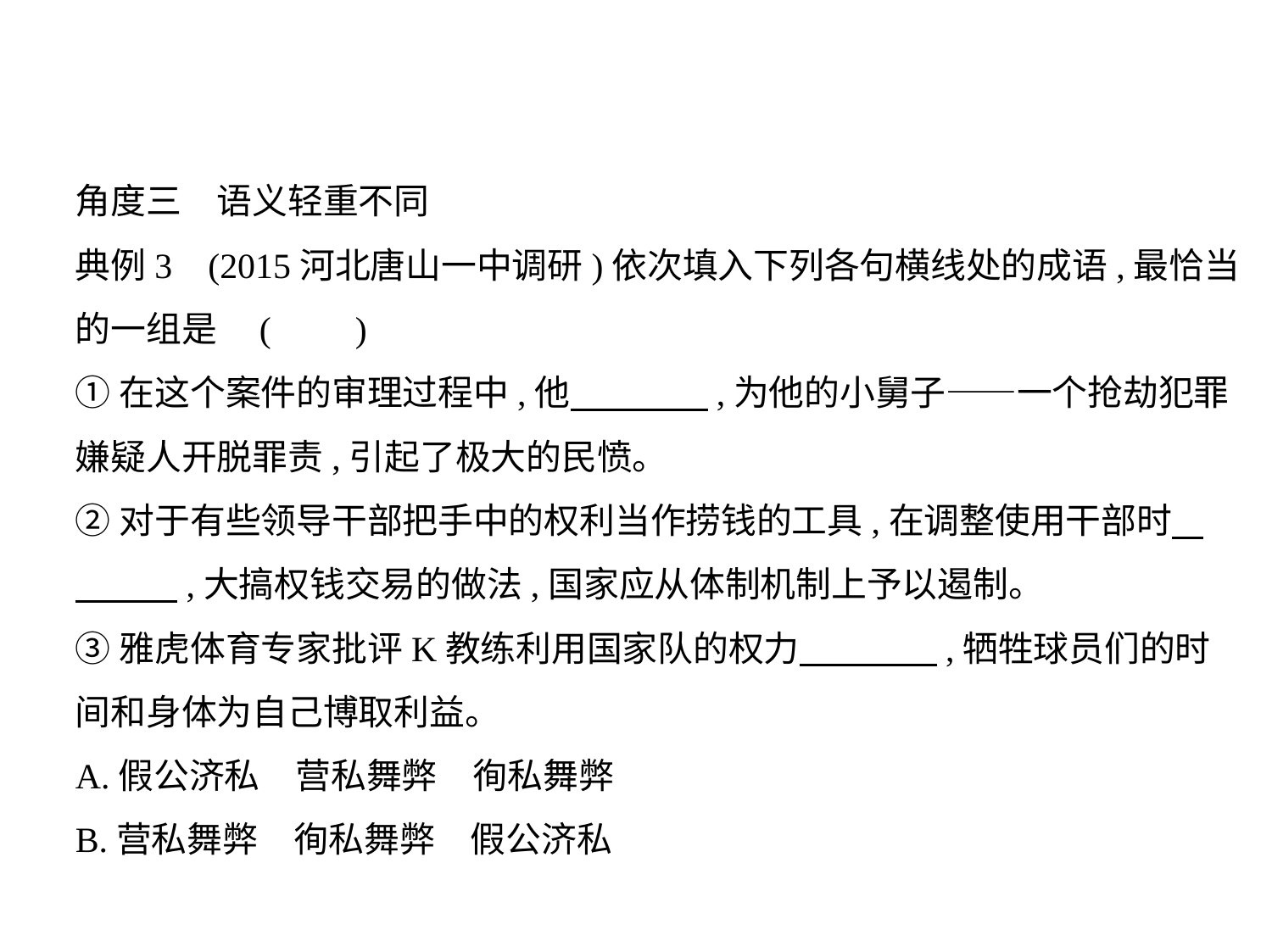

角度三　语义轻重不同
典例3    (2015河北唐山一中调研)依次填入下列各句横线处的成语,最恰当
的一组是 (　    )
①在这个案件的审理过程中,他　　　    ,为他的小舅子——一个抢劫犯罪
嫌疑人开脱罪责,引起了极大的民愤。
②对于有些领导干部把手中的权利当作捞钱的工具,在调整使用干部时    
　　    ,大搞权钱交易的做法,国家应从体制机制上予以遏制。
③雅虎体育专家批评K教练利用国家队的权力　　　    ,牺牲球员们的时
间和身体为自己博取利益。
A.假公济私　营私舞弊　徇私舞弊
B.营私舞弊　徇私舞弊　假公济私